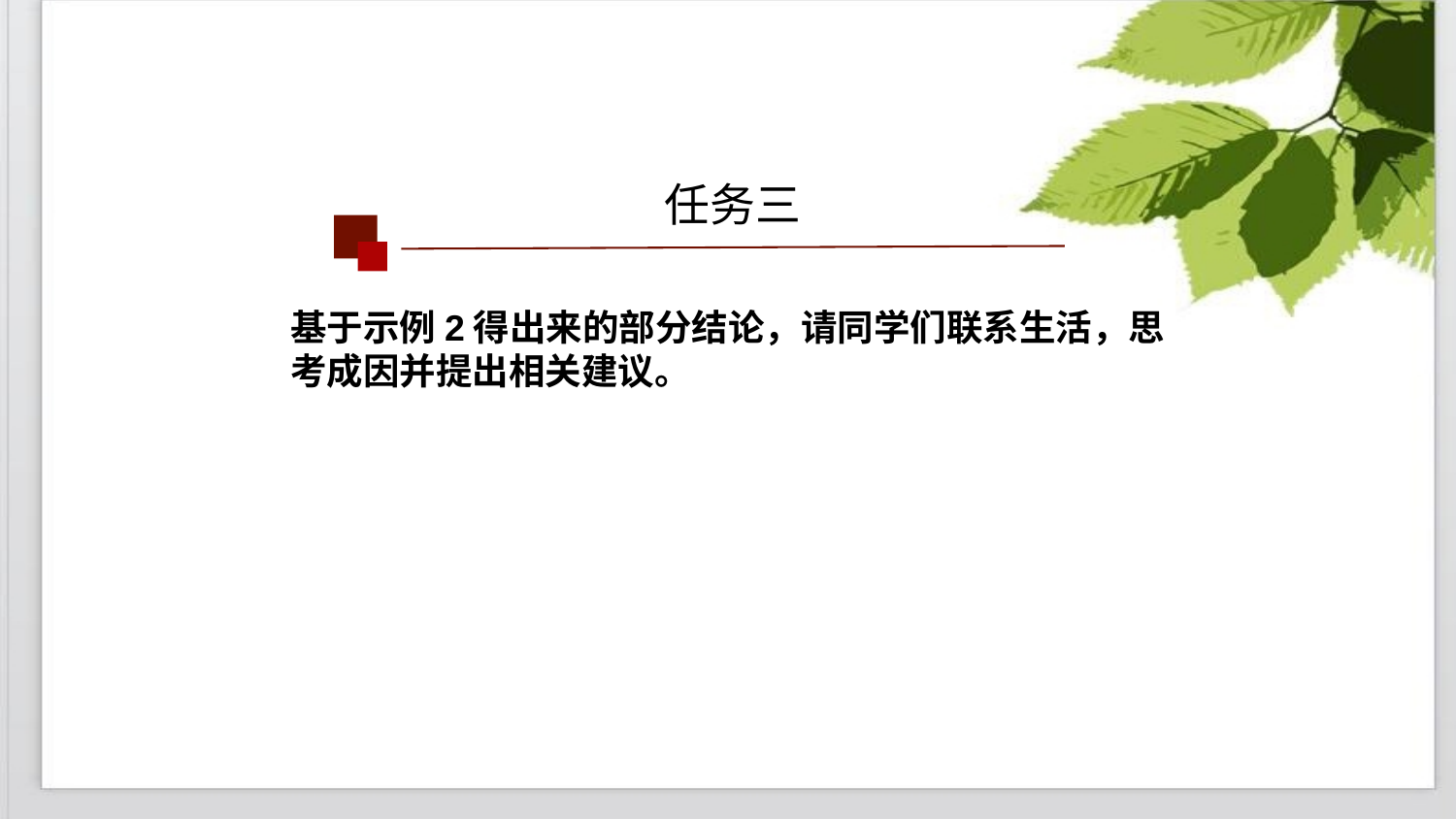

任务三

基于示例2得出来的部分结论，请同学们联系生活，思考成因并提出相关建议。